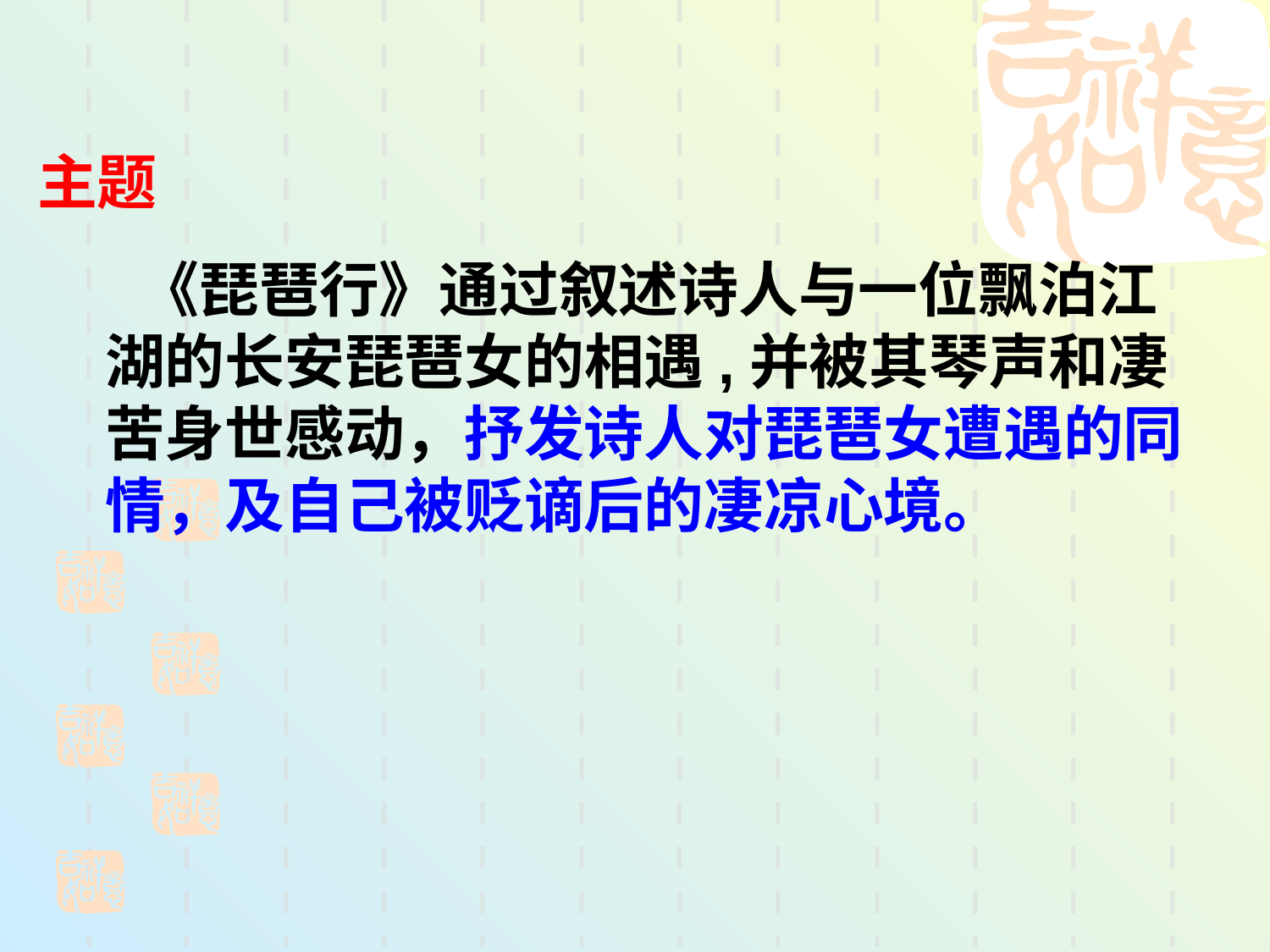

主题
     《琵琶行》通过叙述诗人与一位飘泊江湖的长安琵琶女的相遇,并被其琴声和凄苦身世感动，抒发诗人对琵琶女遭遇的同情，及自己被贬谪后的凄凉心境。